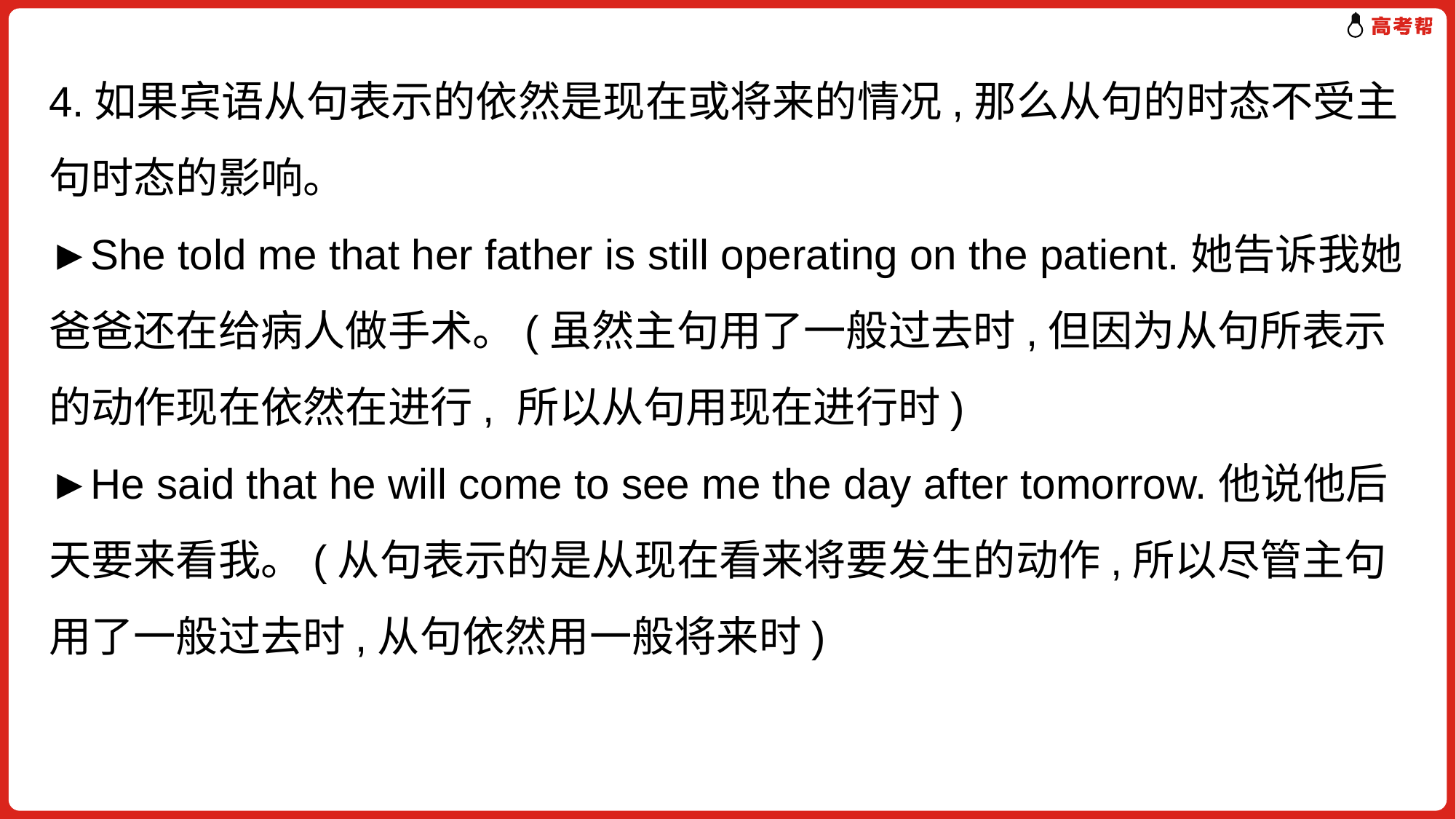

4.如果宾语从句表示的依然是现在或将来的情况,那么从句的时态不受主句时态的影响。
►She told me that her father is still operating on the patient.她告诉我她爸爸还在给病人做手术。(虽然主句用了一般过去时,但因为从句所表示的动作现在依然在进行, 所以从句用现在进行时)
►He said that he will come to see me the day after tomorrow.他说他后天要来看我。(从句表示的是从现在看来将要发生的动作,所以尽管主句用了一般过去时,从句依然用一般将来时)